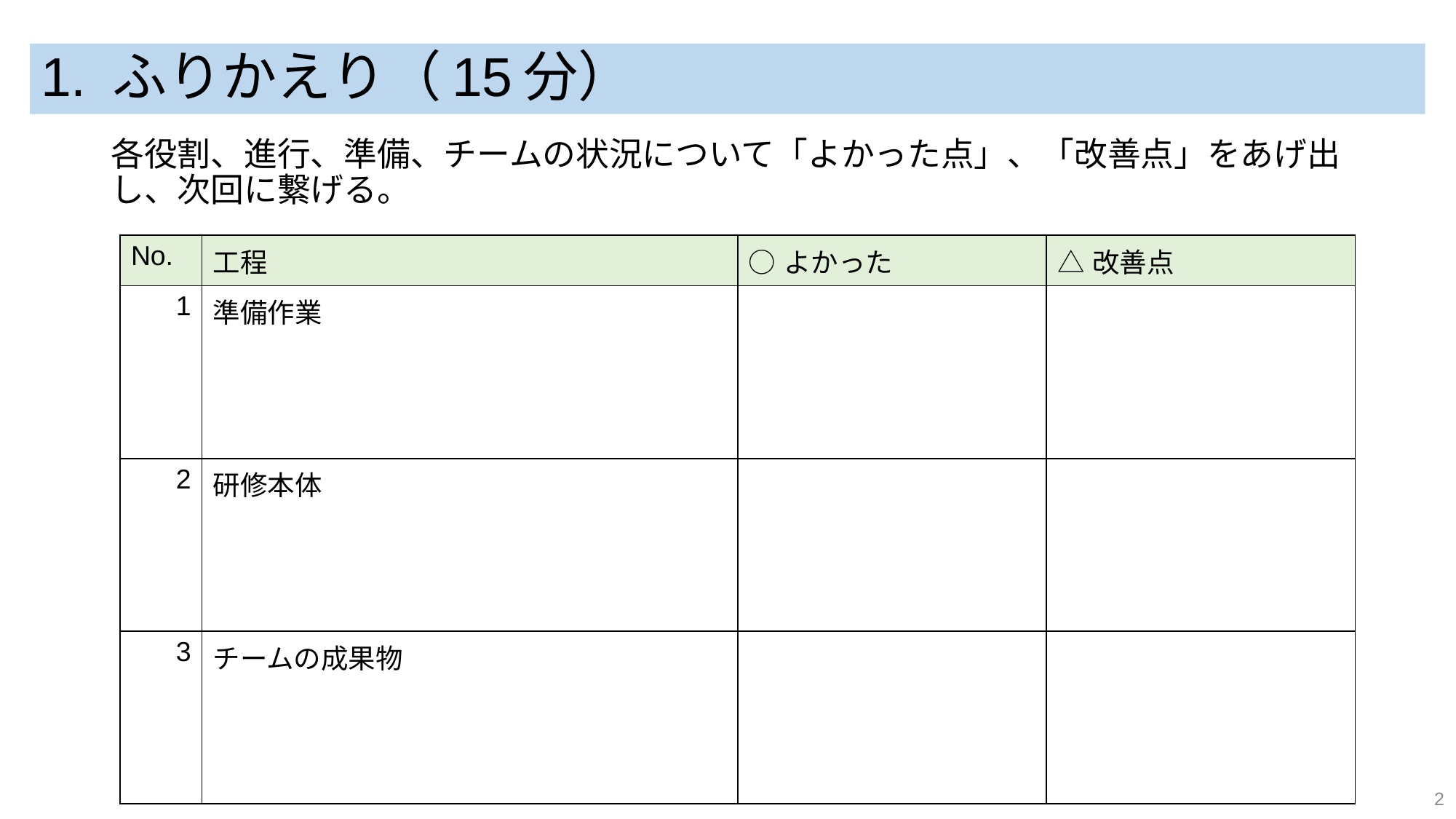

# 1. ふりかえり（15分）
各役割、進行、準備、チームの状況について「よかった点」、「改善点」をあげ出し、次回に繋げる。

| No. | 工程 | ○よかった | △改善点 |
| --- | --- | --- | --- |
| 1 | 準備作業 |  |  |
| 2 | 研修本体 |  |  |
| 3 | チームの成果物 |  |  |
2